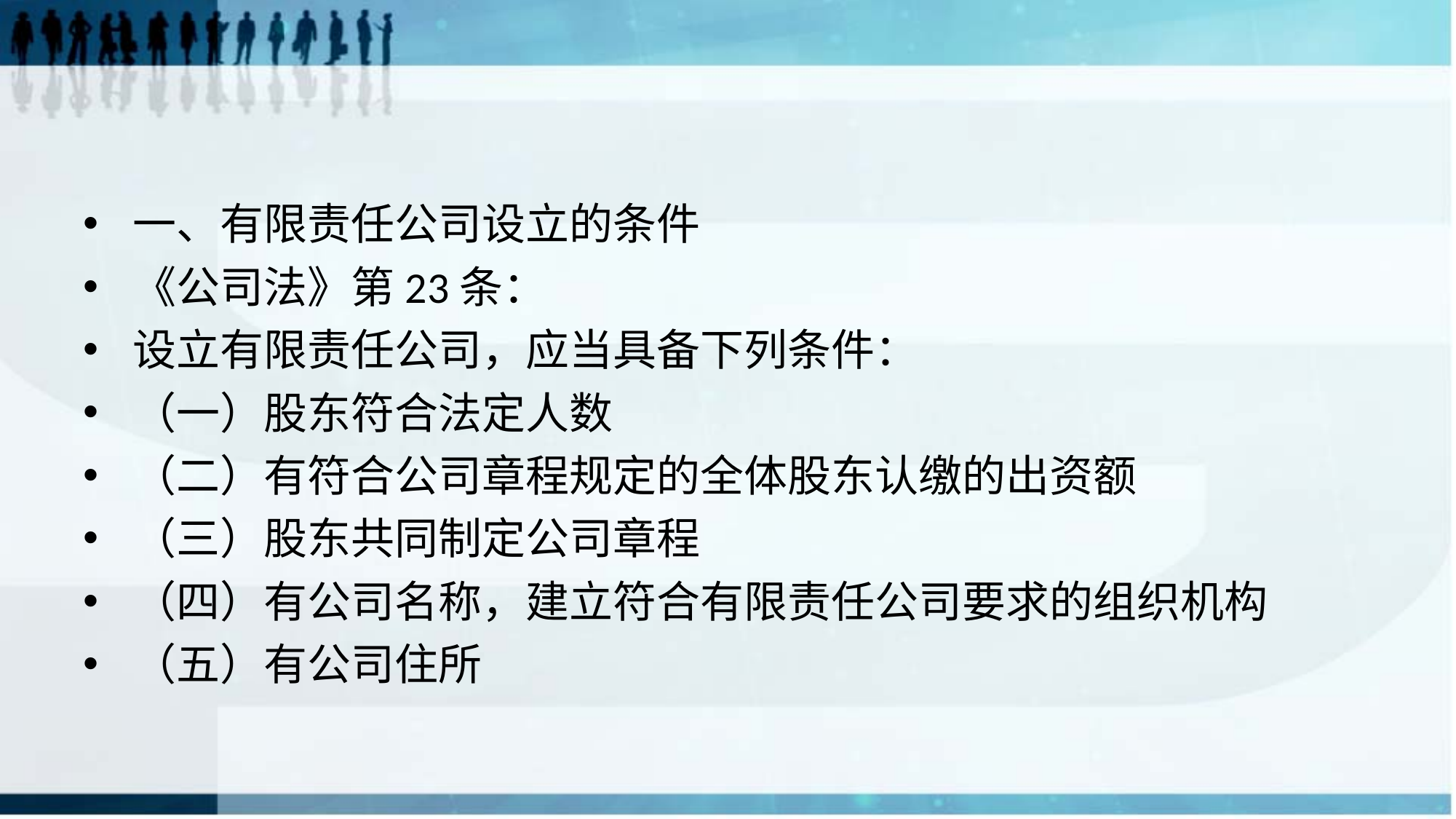

#
一、有限责任公司设立的条件
《公司法》第23条：
设立有限责任公司，应当具备下列条件：
（一）股东符合法定人数
（二）有符合公司章程规定的全体股东认缴的出资额
（三）股东共同制定公司章程
（四）有公司名称，建立符合有限责任公司要求的组织机构
（五）有公司住所